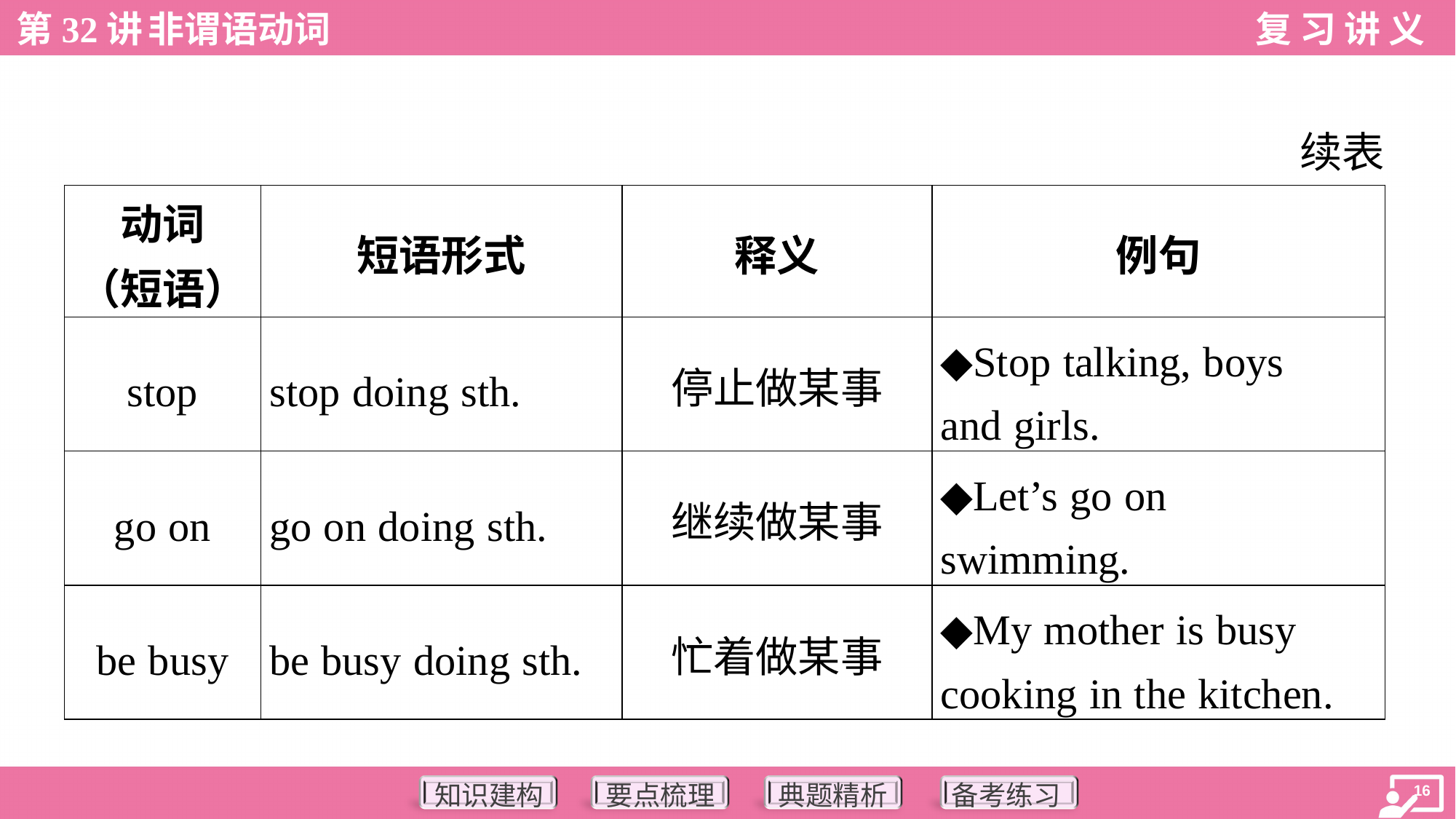

续表
| 动词 （短语） | 短语形式 | 释义 | 例句 |
| --- | --- | --- | --- |
| stop | stop doing sth. | 停止做某事 | ◆Stop talking, boys and girls. |
| go on | go on doing sth. | 继续做某事 | ◆Let’s go on swimming. |
| be busy | be busy doing sth. | 忙着做某事 | ◆My mother is busy cooking in the kitchen. |